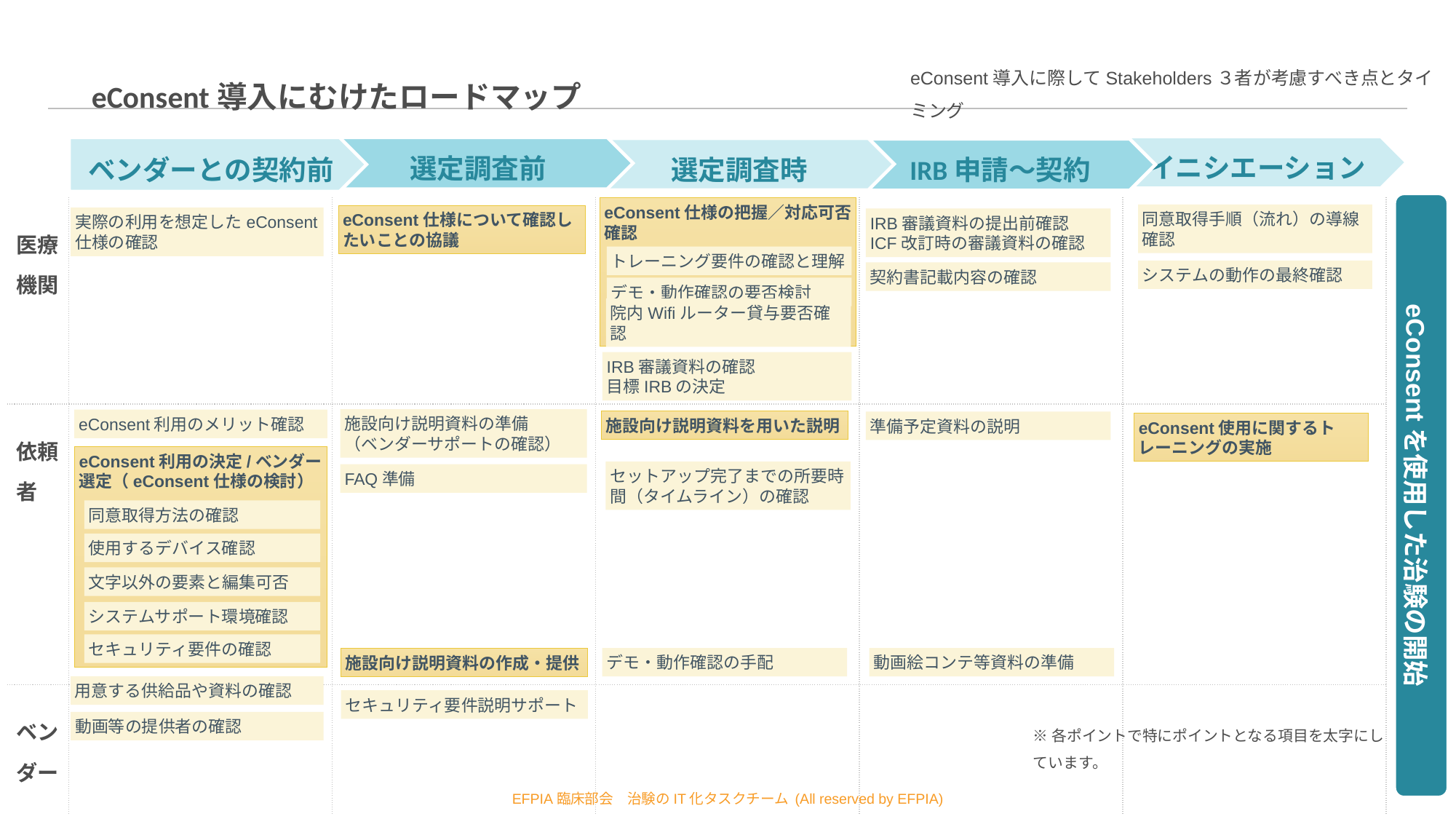

eConsent導入に際してStakeholders３者が考慮すべき点とタイミング
eConsent導入にむけたロードマップ
イニシエーション
ベンダーとの契約前
選定調査前
選定調査時
IRB申請～契約
eConsentを使用した治験の開始
eConsent仕様の把握／対応可否確認

| 医療機関 |  |  |  |  |  |
| --- | --- | --- | --- | --- | --- |
| 依頼者 |  |  |  |  |  |
| ベンダー |  |  |  |  |  |
同意取得手順（流れ）の導線確認
eConsent仕様について確認したいことの協議
実際の利用を想定したeConsent仕様の確認
IRB審議資料の提出前確認
ICF改訂時の審議資料の確認
トレーニング要件の確認と理解
システムの動作の最終確認
契約書記載内容の確認
デモ・動作確認の要否検討
院内Wifiルーター貸与要否確認
IRB審議資料の確認
目標IRBの決定
施設向け説明資料の準備　
（ベンダーサポートの確認）
eConsent利用のメリット確認
施設向け説明資料を用いた説明
準備予定資料の説明
eConsent使用に関するトレーニングの実施
eConsent利用の決定/ベンダー選定（eConsent仕様の検討）

同意取得方法の確認
使用するデバイス確認
文字以外の要素と編集可否
システムサポート環境確認
セキュリティ要件の確認
セットアップ完了までの所要時間（タイムライン）の確認
FAQ準備
動画絵コンテ等資料の準備
デモ・動作確認の手配
施設向け説明資料の作成・提供
用意する供給品や資料の確認
セキュリティ要件説明サポート
※各ポイントで特にポイントとなる項目を太字にしています。
動画等の提供者の確認
EFPIA臨床部会　治験のIT化タスクチーム (All reserved by EFPIA)